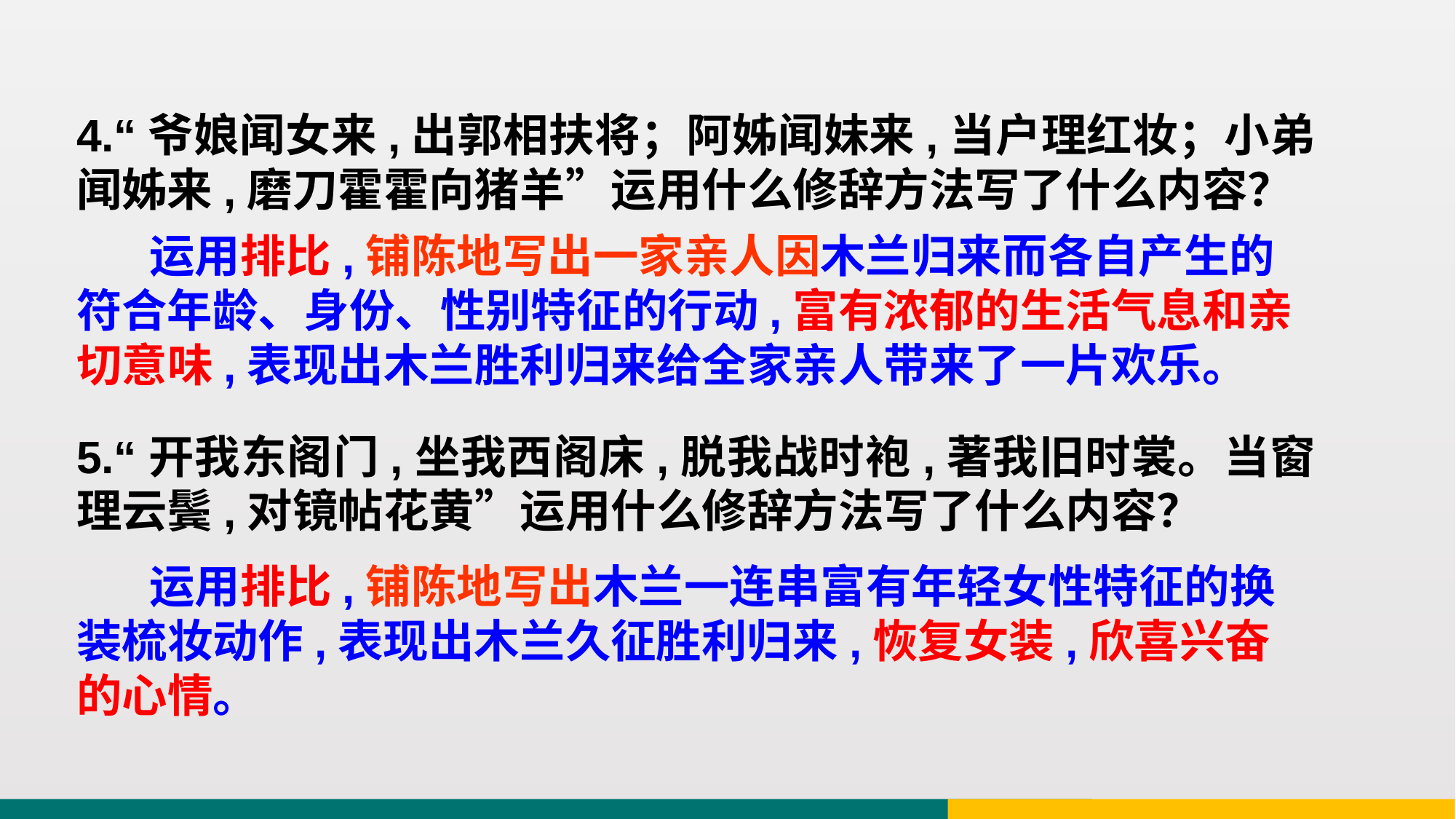

4.“爷娘闻女来,出郭相扶将；阿姊闻妹来,当户理红妆；小弟闻姊来,磨刀霍霍向猪羊”运用什么修辞方法写了什么内容？
运用排比,铺陈地写出一家亲人因木兰归来而各自产生的符合年龄、身份、性别特征的行动,富有浓郁的生活气息和亲切意味,表现出木兰胜利归来给全家亲人带来了一片欢乐。
5.“开我东阁门,坐我西阁床,脱我战时袍,著我旧时裳。当窗理云鬓,对镜帖花黄”运用什么修辞方法写了什么内容？
运用排比,铺陈地写出木兰一连串富有年轻女性特征的换装梳妆动作,表现出木兰久征胜利归来,恢复女装,欣喜兴奋的心情。